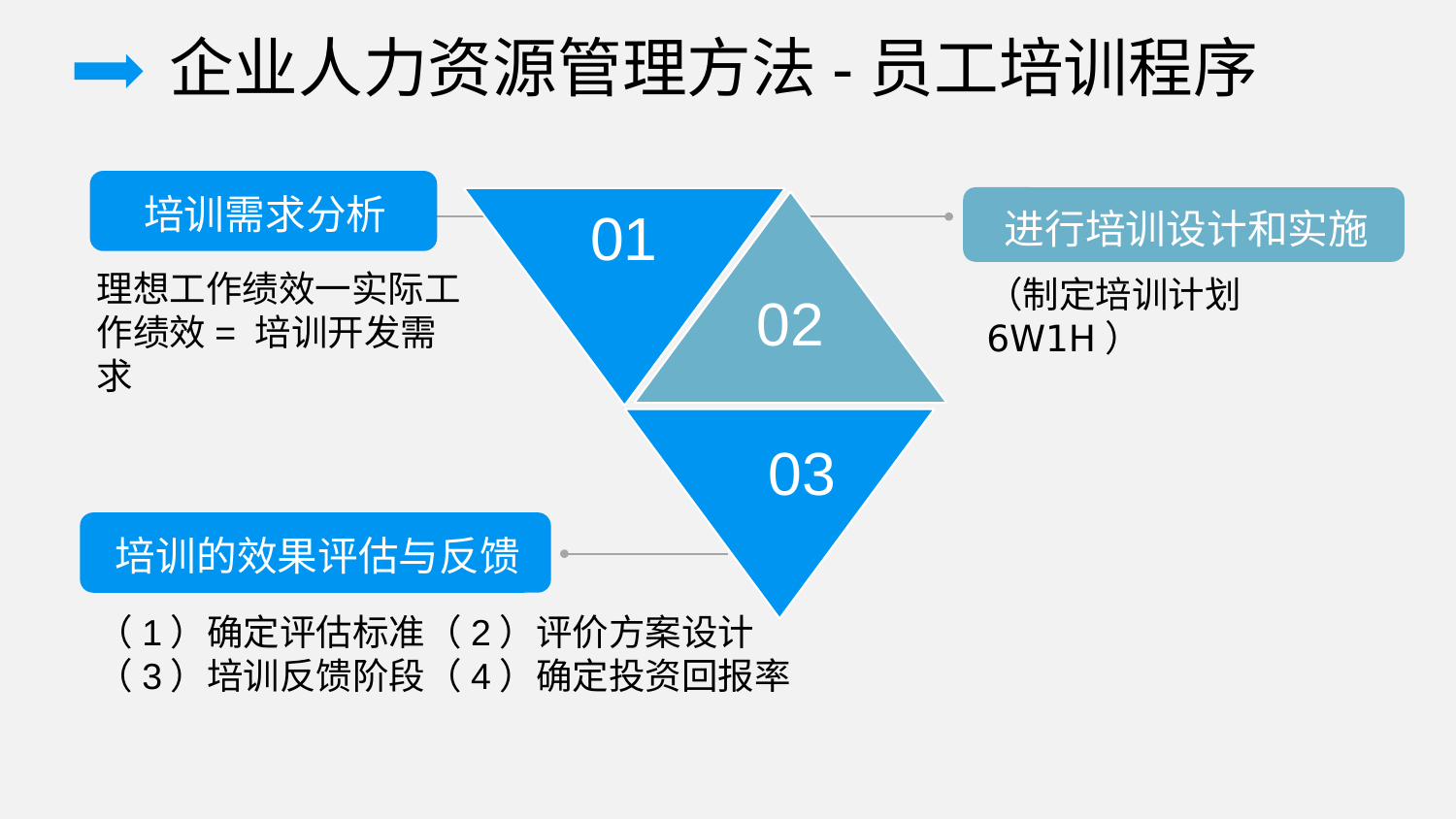

企业人力资源管理方法-员工培训程序
培训需求分析

进行培训设计和实施

01

02

理想工作绩效一实际工作绩效= 培训开发需求
（制定培训计划6W1H）

03
培训的效果评估与反馈

（1）确定评估标准（2）评价方案设计
（3）培训反馈阶段（4）确定投资回报率